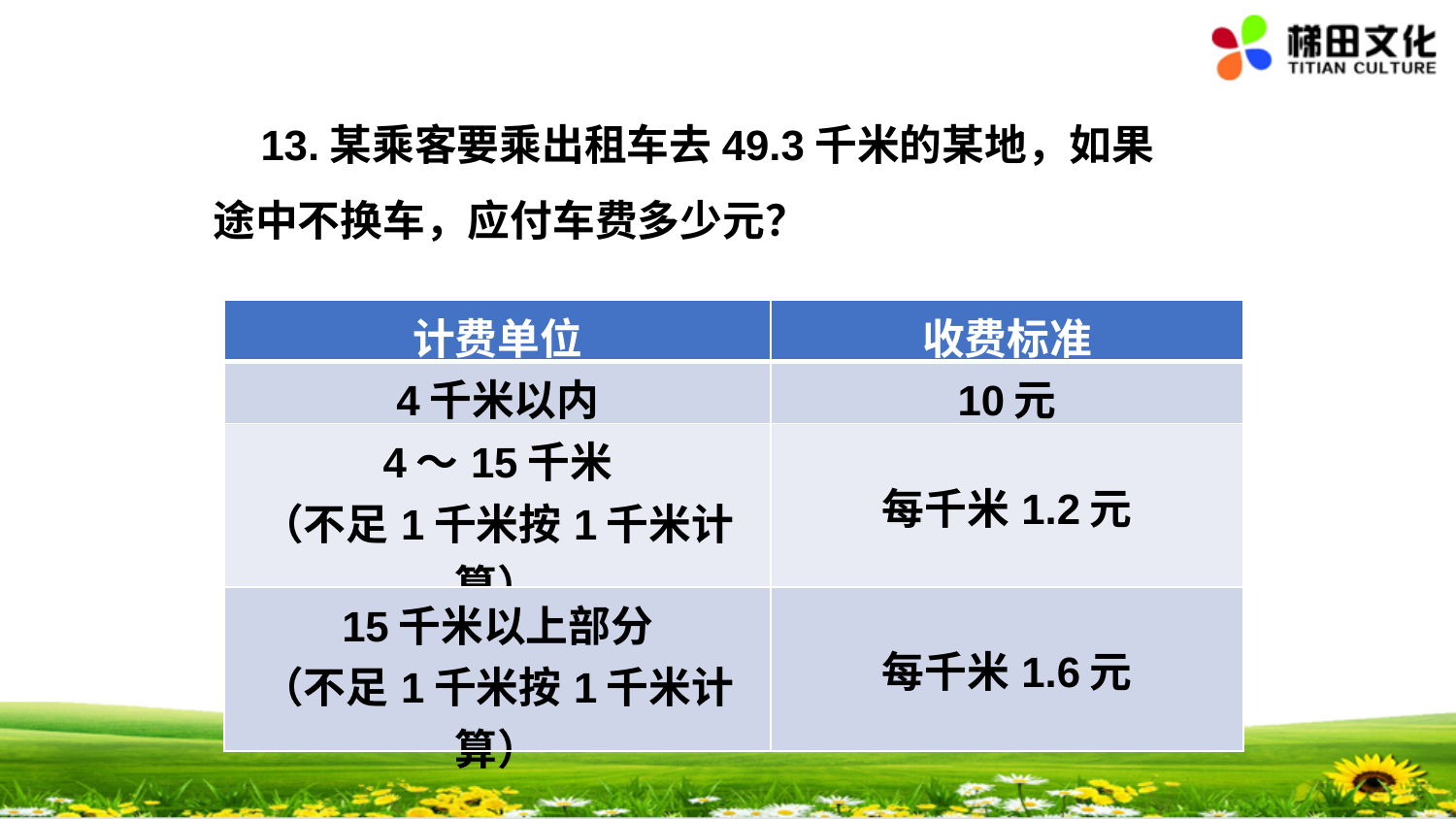

13.某乘客要乘出租车去49.3千米的某地，如果途中不换车，应付车费多少元？
| 计费单位 | 收费标准 |
| --- | --- |
| 4千米以内 | 10元 |
| 4～15千米 （不足1千米按1千米计算） | 每千米1.2元 |
| 15千米以上部分 （不足1千米按1千米计算） | 每千米1.6元 |